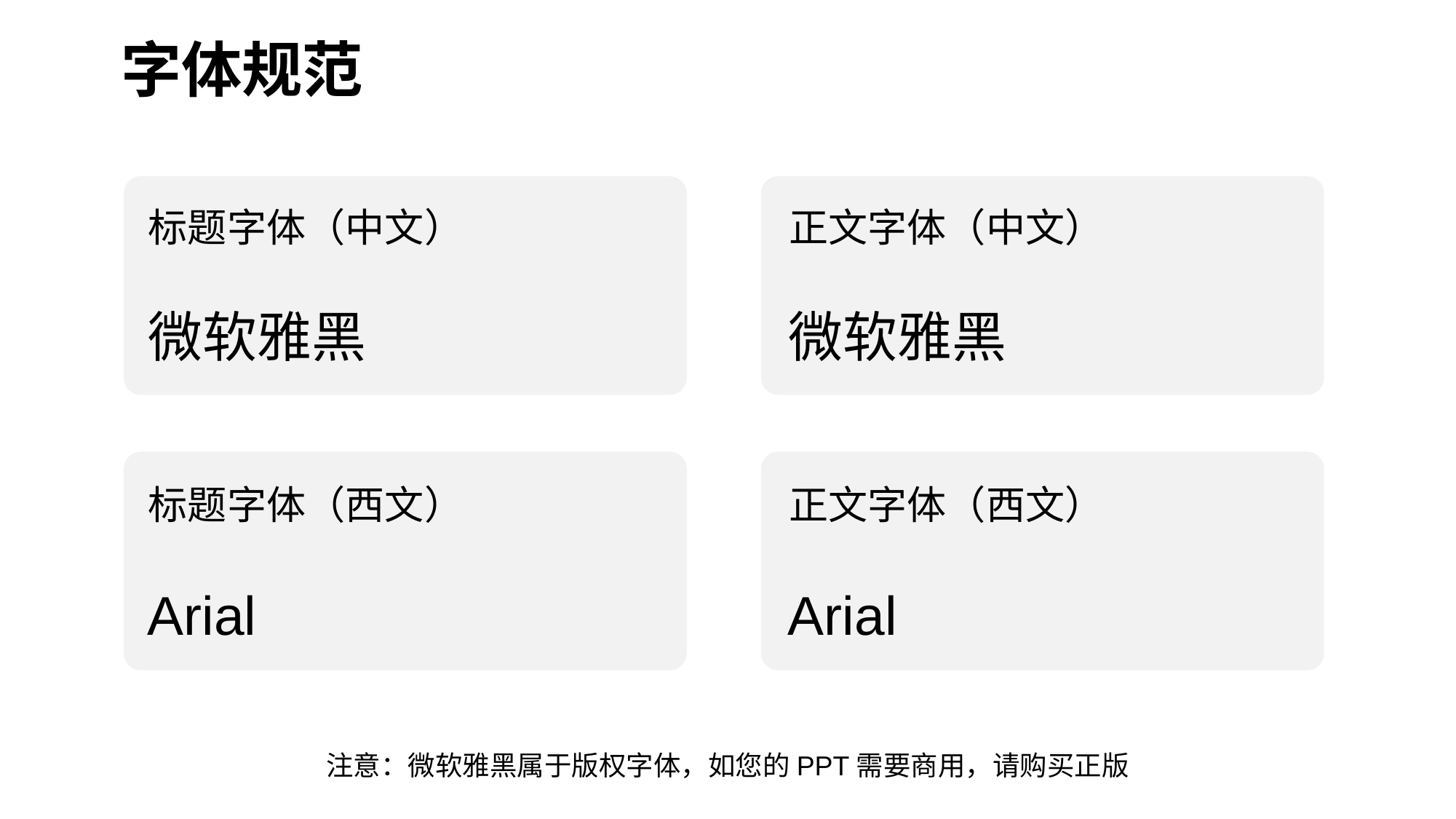

字体规范

标题字体（中文）
正文字体（中文）
微软雅黑
微软雅黑

正文字体（西文）
标题字体（西文）
Arial
Arial
注意：微软雅黑属于版权字体，如您的PPT需要商用，请购买正版